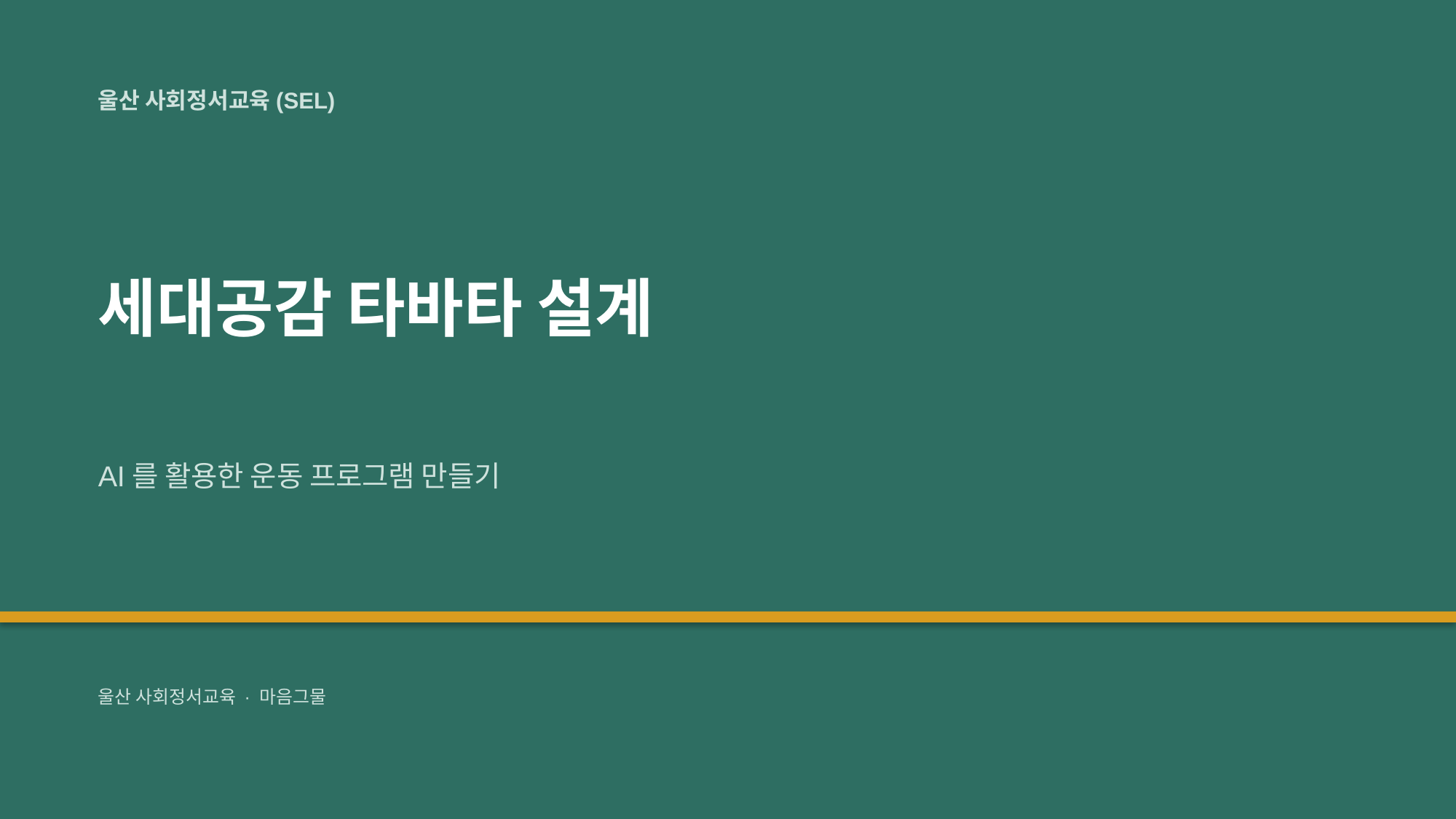

울산 사회정서교육(SEL)
세대공감 타바타 설계
AI를 활용한 운동 프로그램 만들기

울산 사회정서교육 · 마음그물